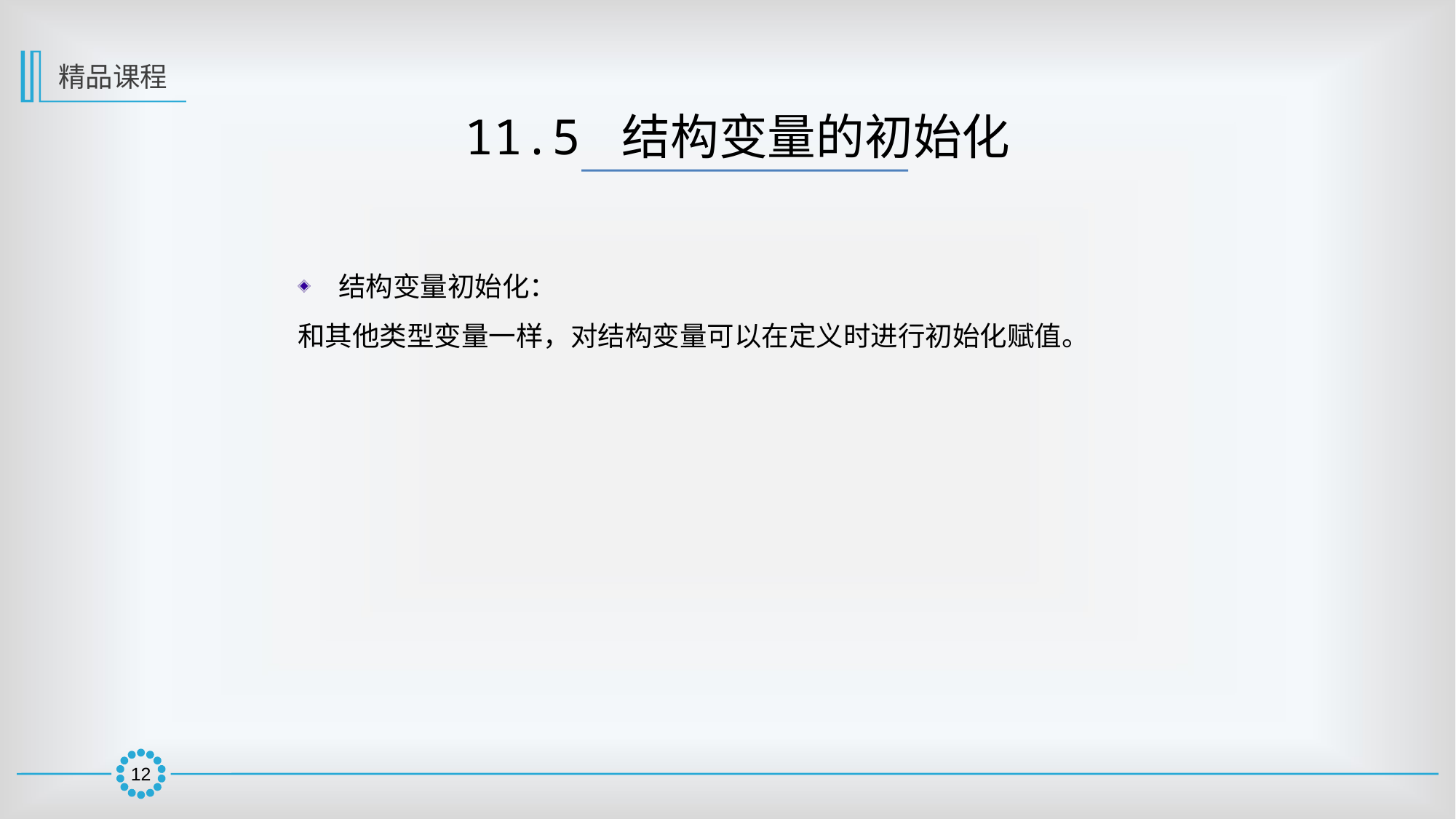

精品课程
11.5 结构变量的初始化

结构变量初始化：
和其他类型变量一样，对结构变量可以在定义时进行初始化赋值。

12